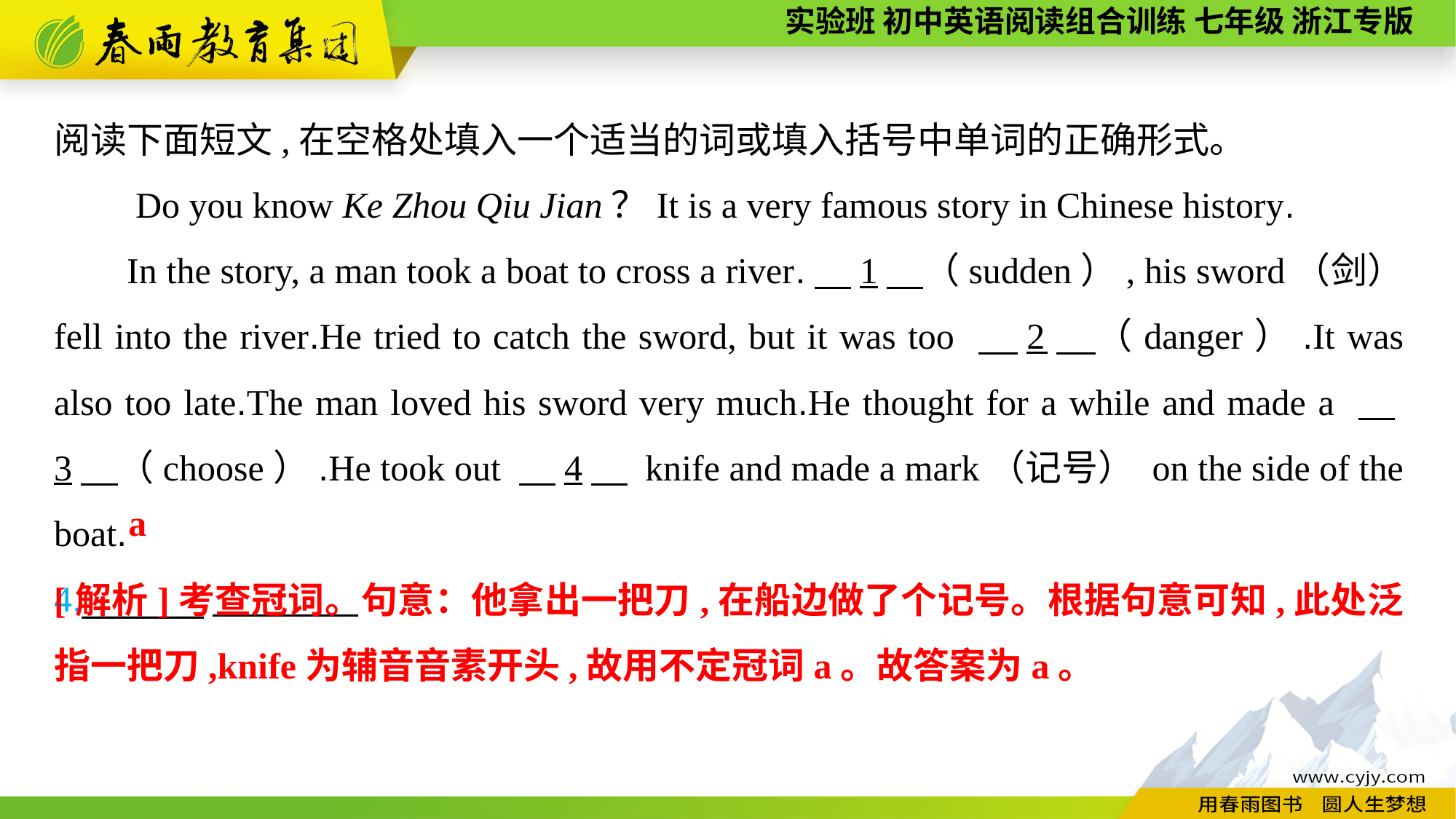

阅读下面短文,在空格处填入一个适当的词或填入括号中单词的正确形式。
　　Do you know Ke Zhou Qiu Jian？It is a very famous story in Chinese history.
In the story, a man took a boat to cross a river.　1　（sudden）, his sword（剑） fell into the river.He tried to catch the sword, but it was too 　2　（danger）.It was also too late.The man loved his sword very much.He thought for a while and made a 　3　（choose）.He took out 　4　 knife and made a mark（记号） on the side of the boat.
4.______
a
[解析]考查冠词。句意：他拿出一把刀,在船边做了个记号。根据句意可知,此处泛指一把刀,knife为辅音音素开头,故用不定冠词a。故答案为a。